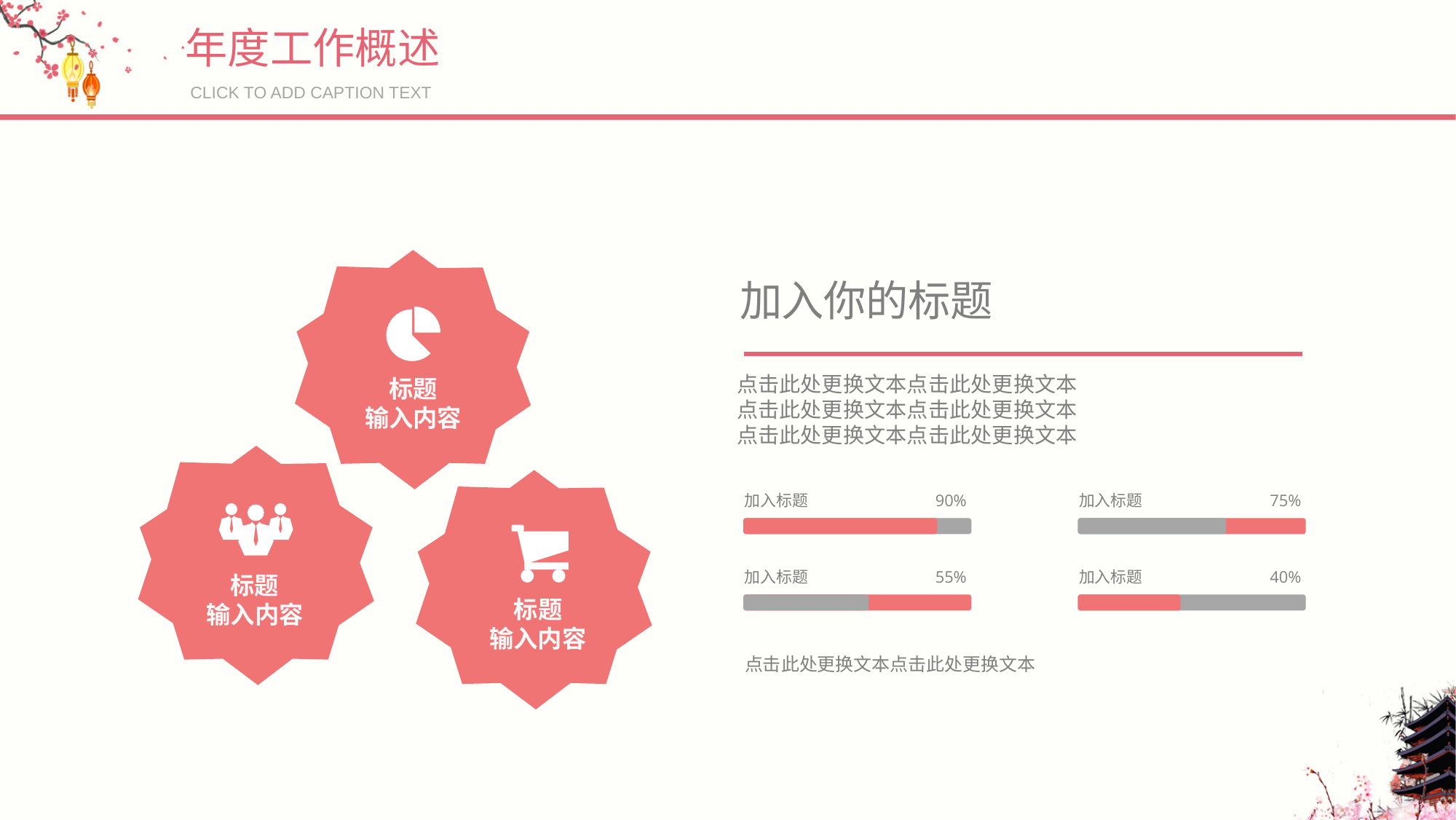

年度工作概述
CLICK TO ADD CAPTION TEXT

标题
输入内容
加入你的标题
点击此处更换文本点击此处更换文本
点击此处更换文本点击此处更换文本
点击此处更换文本点击此处更换文本

标题
输入内容

标题
输入内容
加入标题
90%
加入标题
75%

加入标题
55%
加入标题
40%

点击此处更换文本点击此处更换文本